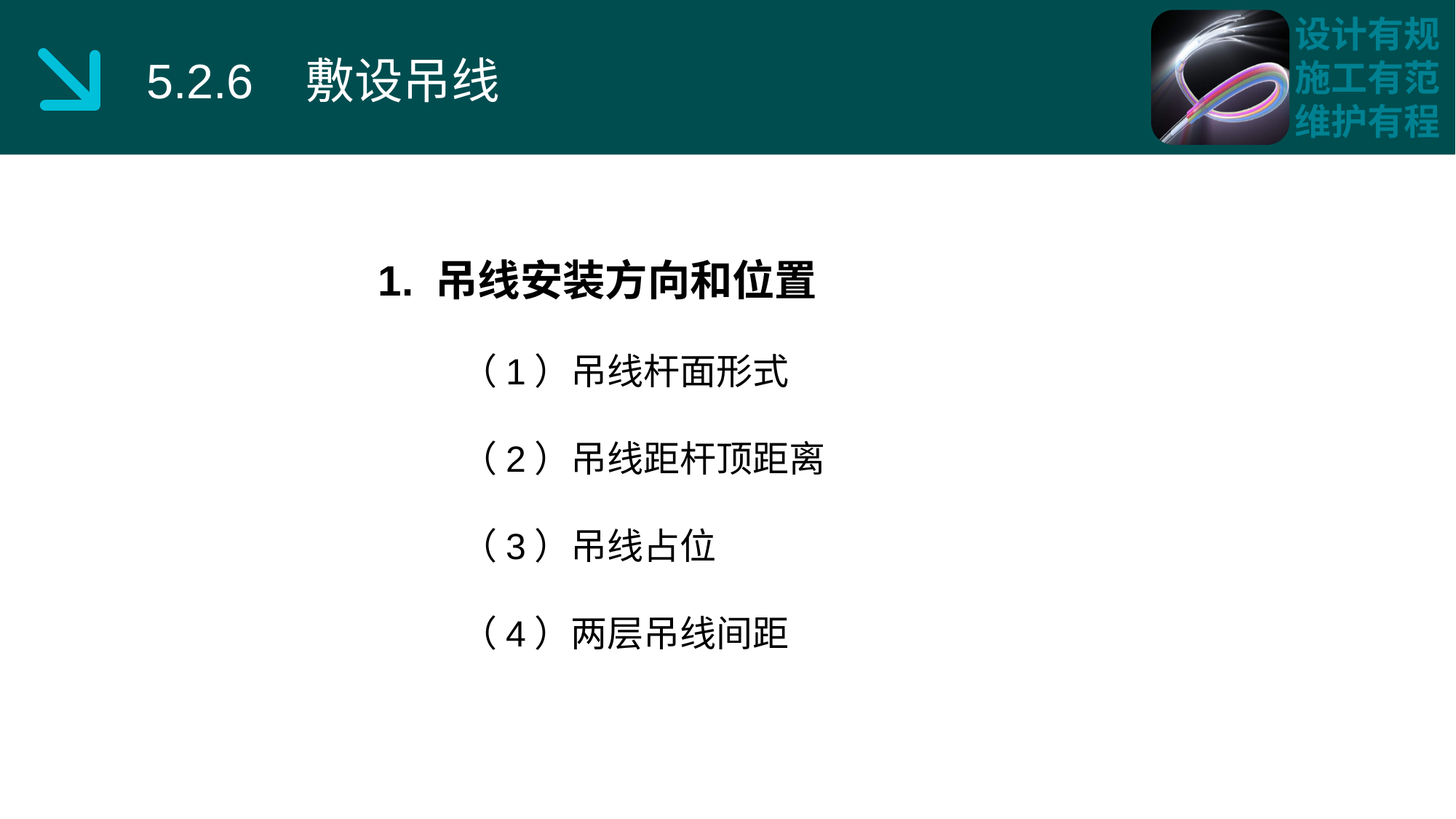

5.2.6   敷设吊线

1. 吊线安装方向和位置

         （1）吊线杆面形式

         （2）吊线距杆顶距离

         （3）吊线占位

         （4）两层吊线间距